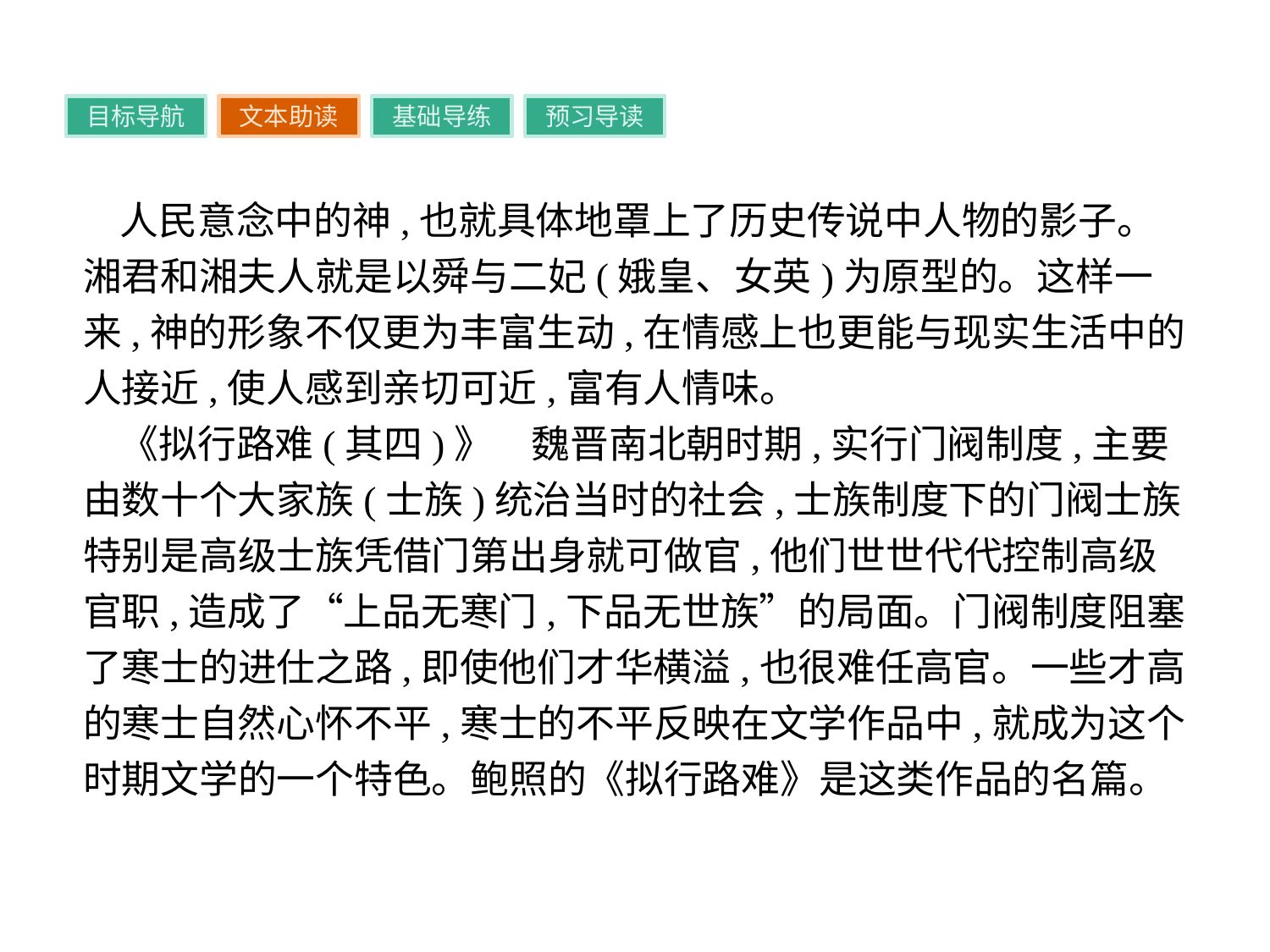

目标导航
文本助读
基础导练
预习导读
人民意念中的神,也就具体地罩上了历史传说中人物的影子。湘君和湘夫人就是以舜与二妃(娥皇、女英)为原型的。这样一来,神的形象不仅更为丰富生动,在情感上也更能与现实生活中的人接近,使人感到亲切可近,富有人情味。
《拟行路难(其四)》　魏晋南北朝时期,实行门阀制度,主要由数十个大家族(士族)统治当时的社会,士族制度下的门阀士族特别是高级士族凭借门第出身就可做官,他们世世代代控制高级官职,造成了“上品无寒门,下品无世族”的局面。门阀制度阻塞了寒士的进仕之路,即使他们才华横溢,也很难任高官。一些才高的寒士自然心怀不平,寒士的不平反映在文学作品中,就成为这个时期文学的一个特色。鲍照的《拟行路难》是这类作品的名篇。